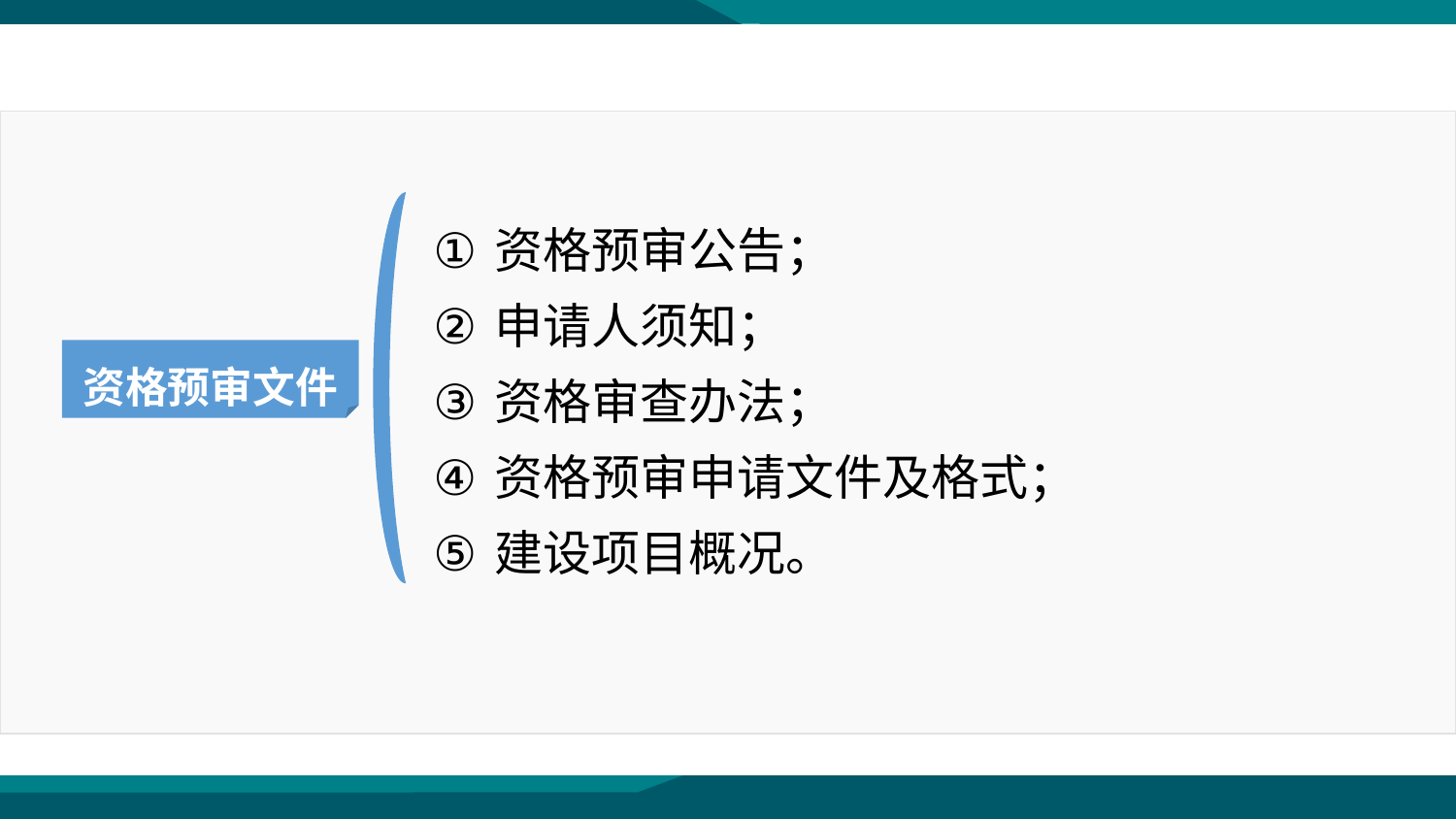

资格预审公告；
申请人须知；
资格审查办法；
资格预审申请文件及格式；
建设项目概况。

资格预审文件